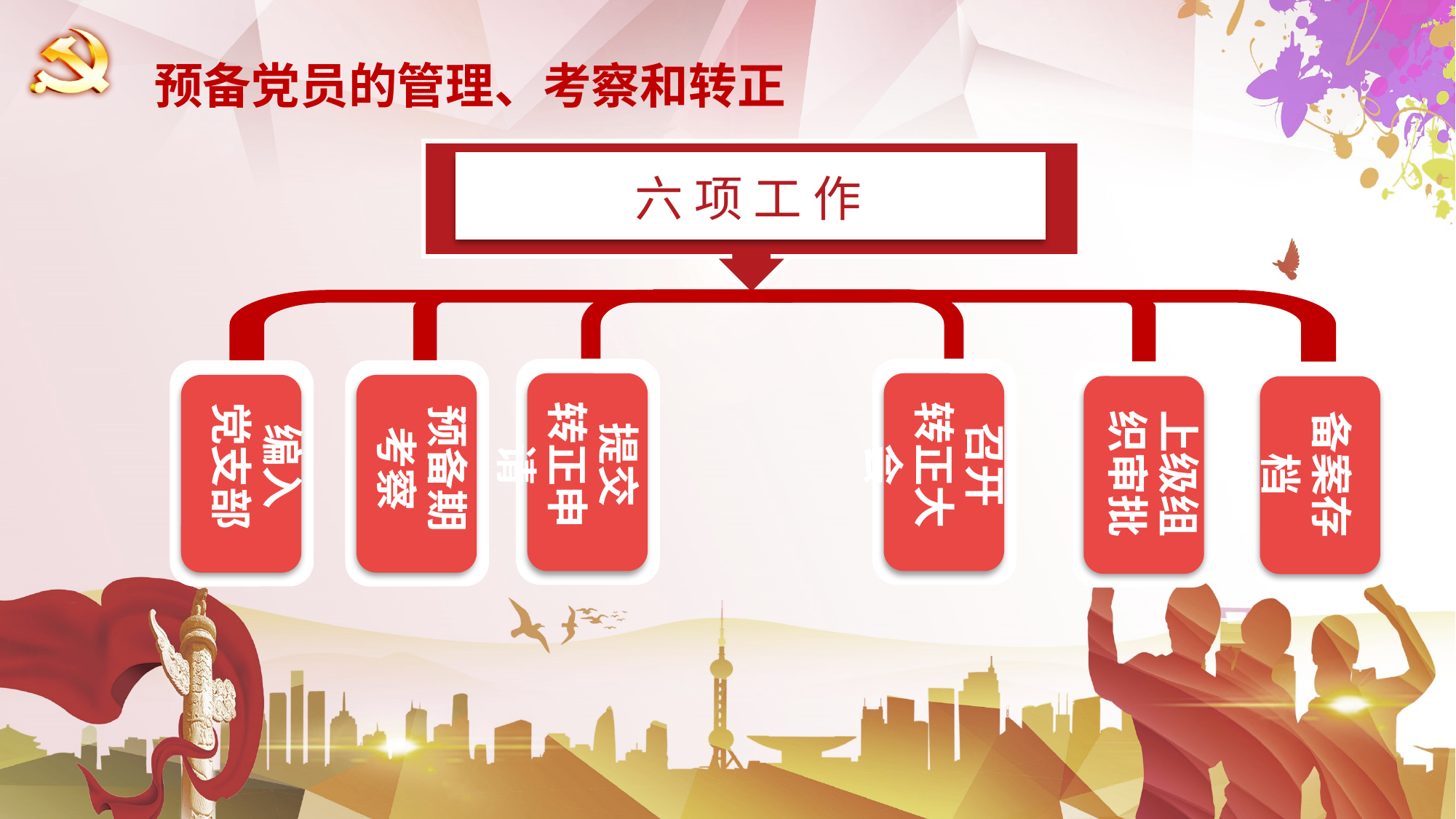

预备党员的管理、考察和转正

六 项 工 作

提交
转正申请

召开
转正大会

编入
党支部

预备期
考察

上级组织审批

备案存档